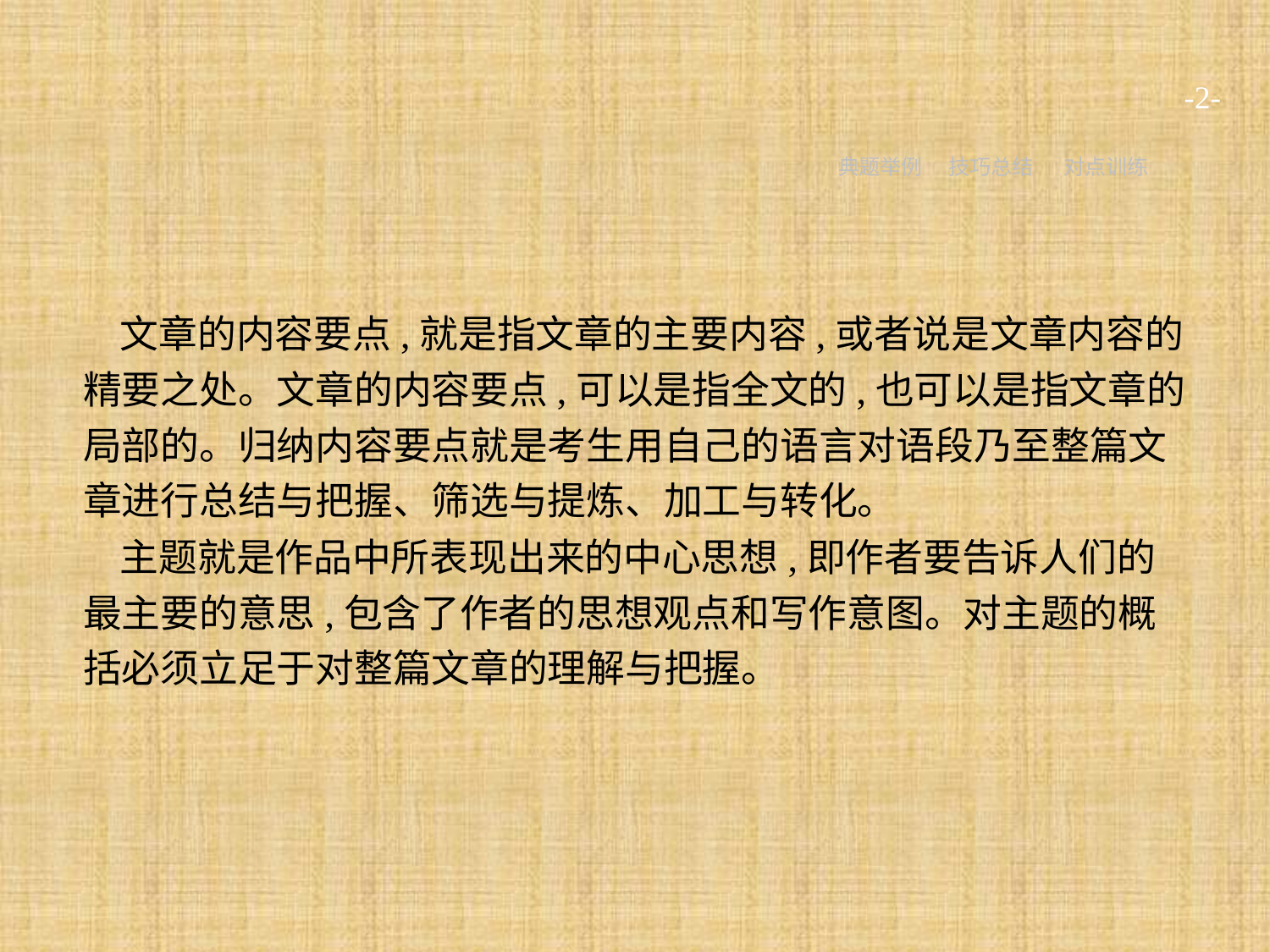

-2-
典题举例
技巧总结
对点训练
文章的内容要点,就是指文章的主要内容,或者说是文章内容的精要之处。文章的内容要点,可以是指全文的,也可以是指文章的局部的。归纳内容要点就是考生用自己的语言对语段乃至整篇文章进行总结与把握、筛选与提炼、加工与转化。
主题就是作品中所表现出来的中心思想,即作者要告诉人们的最主要的意思,包含了作者的思想观点和写作意图。对主题的概括必须立足于对整篇文章的理解与把握。